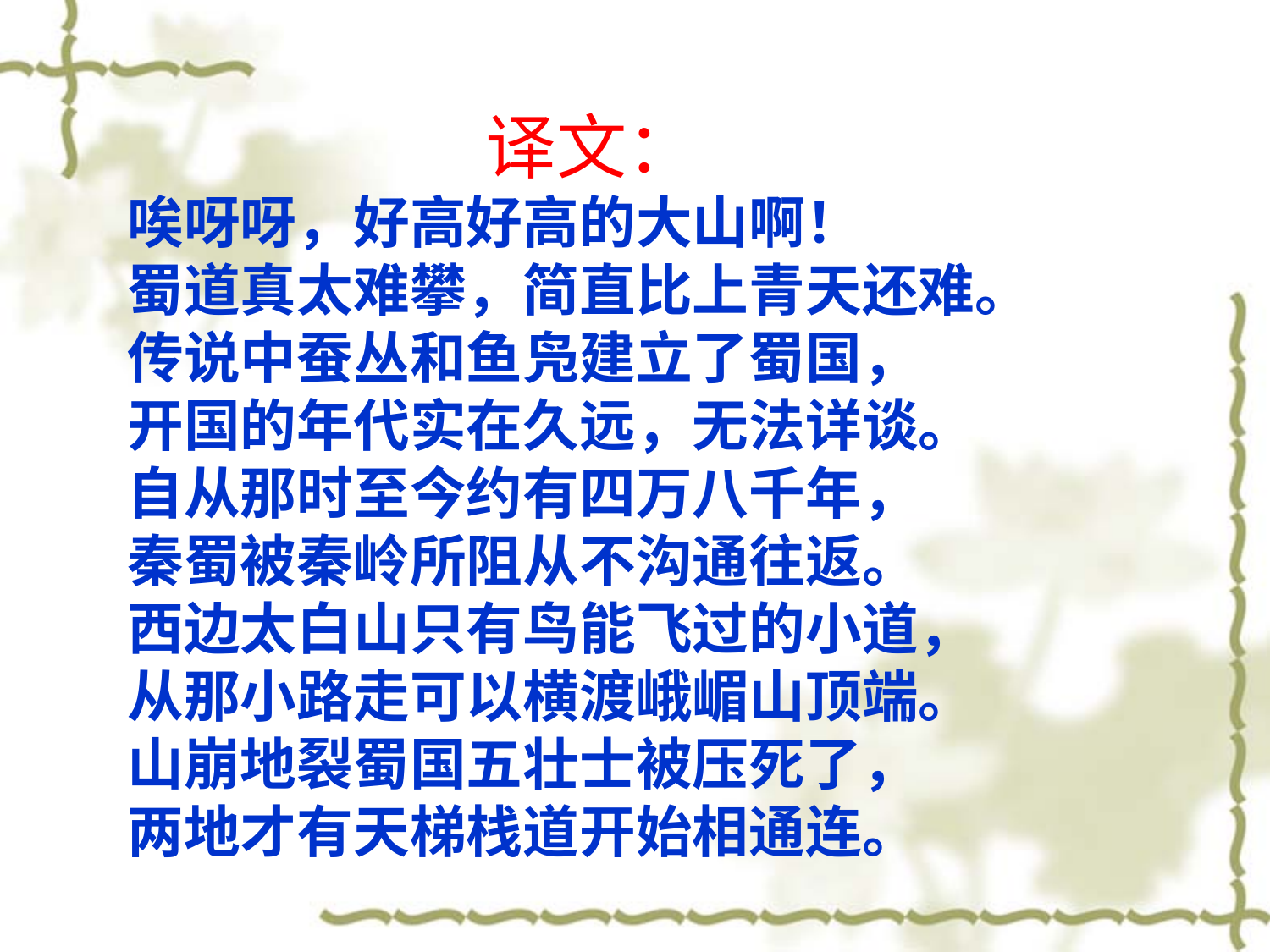

译文：
唉呀呀，好高好高的大山啊！
蜀道真太难攀，简直比上青天还难。
传说中蚕丛和鱼凫建立了蜀国，
开国的年代实在久远，无法详谈。
自从那时至今约有四万八千年，
秦蜀被秦岭所阻从不沟通往返。
西边太白山只有鸟能飞过的小道，
从那小路走可以横渡峨嵋山顶端。
山崩地裂蜀国五壮士被压死了，
两地才有天梯栈道开始相通连。